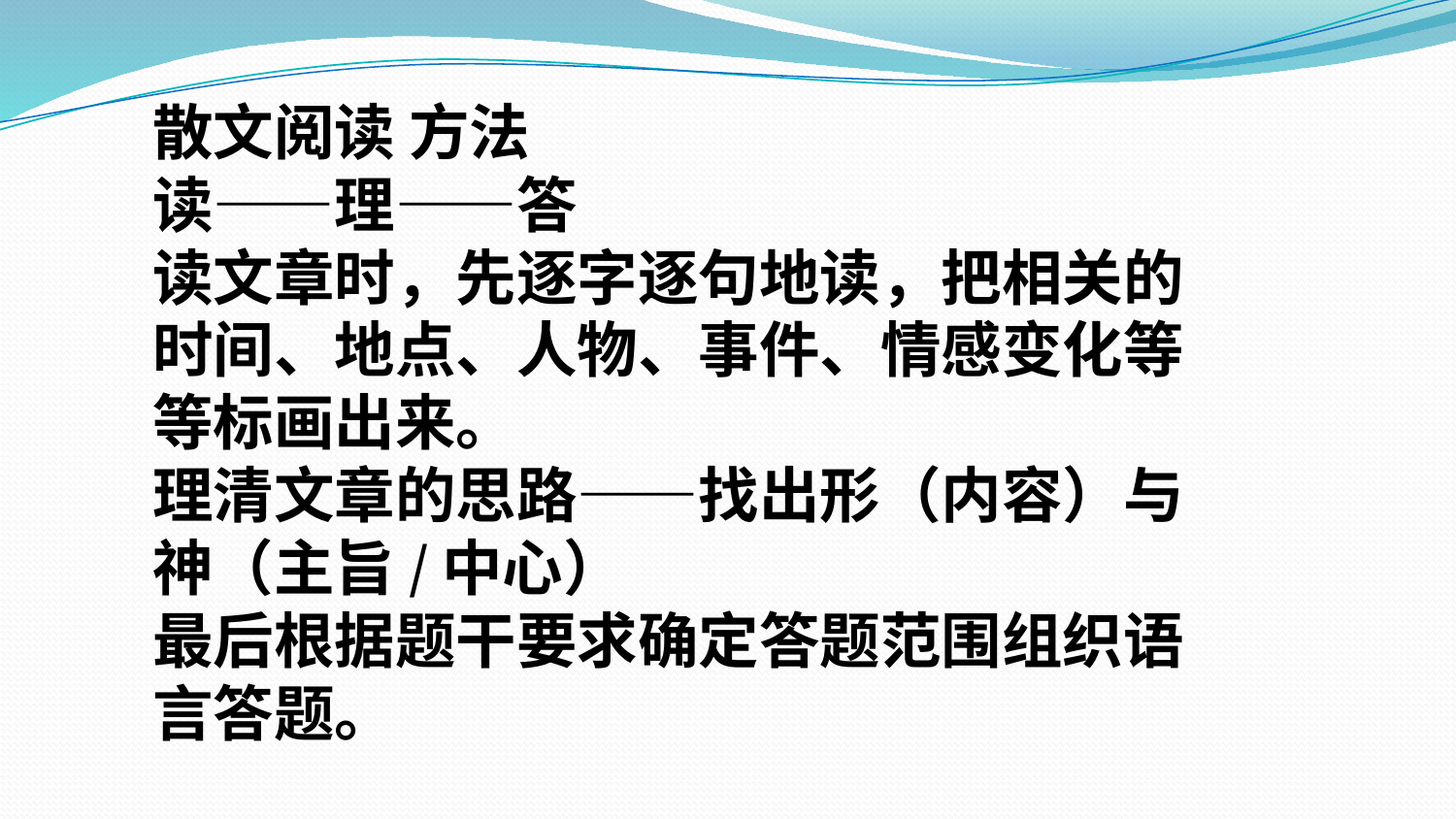

散文阅读 方法
读——理——答
读文章时，先逐字逐句地读，把相关的时间、地点、人物、事件、情感变化等等标画出来。
理清文章的思路——找出形（内容）与神（主旨/中心）
最后根据题干要求确定答题范围组织语言答题。